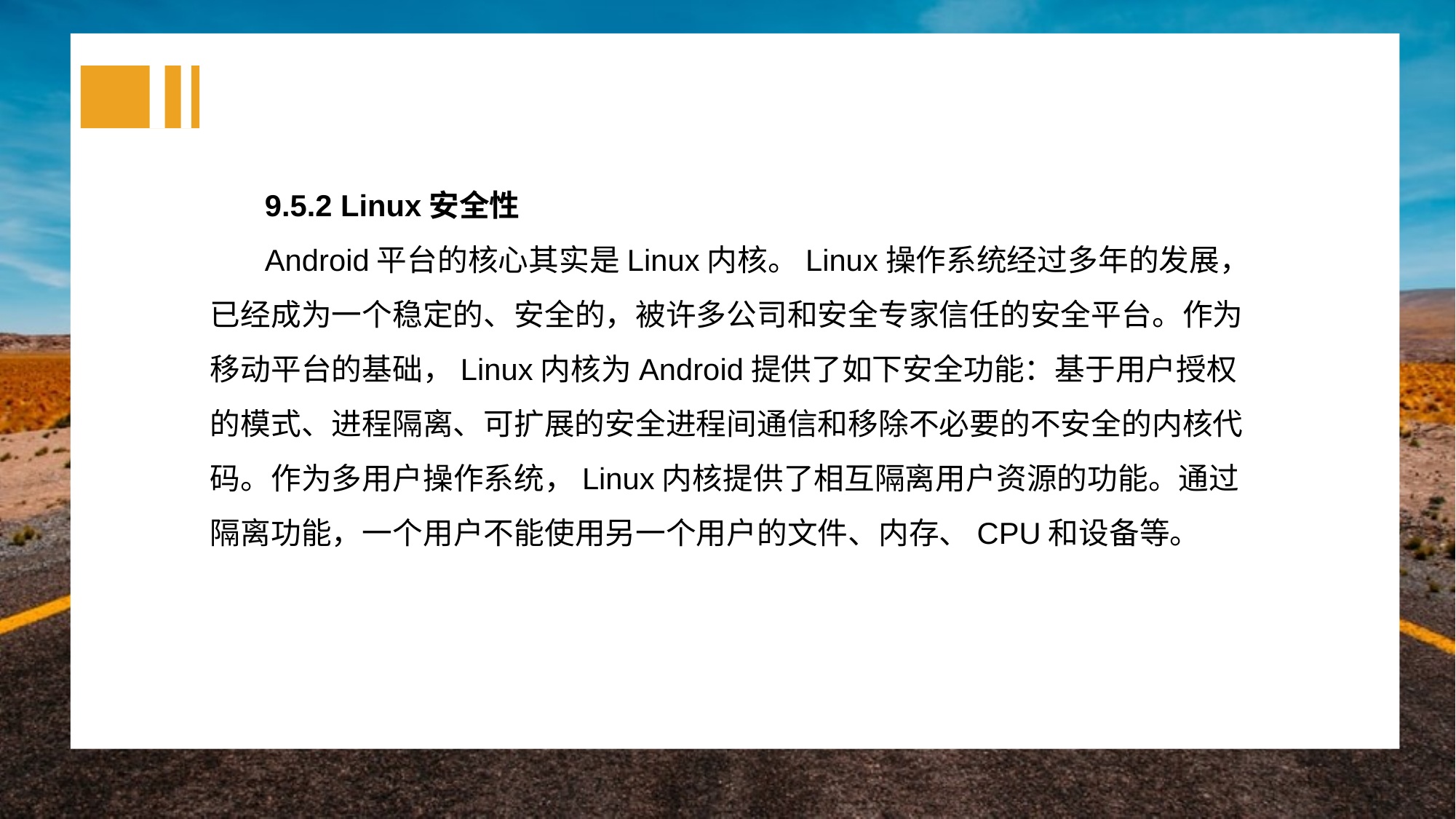

9.5.2 Linux安全性
Android平台的核心其实是Linux内核。Linux操作系统经过多年的发展，已经成为一个稳定的、安全的，被许多公司和安全专家信任的安全平台。作为移动平台的基础，Linux内核为Android提供了如下安全功能：基于用户授权的模式、进程隔离、可扩展的安全进程间通信和移除不必要的不安全的内核代码。作为多用户操作系统，Linux内核提供了相互隔离用户资源的功能。通过隔离功能，一个用户不能使用另一个用户的文件、内存、CPU和设备等。